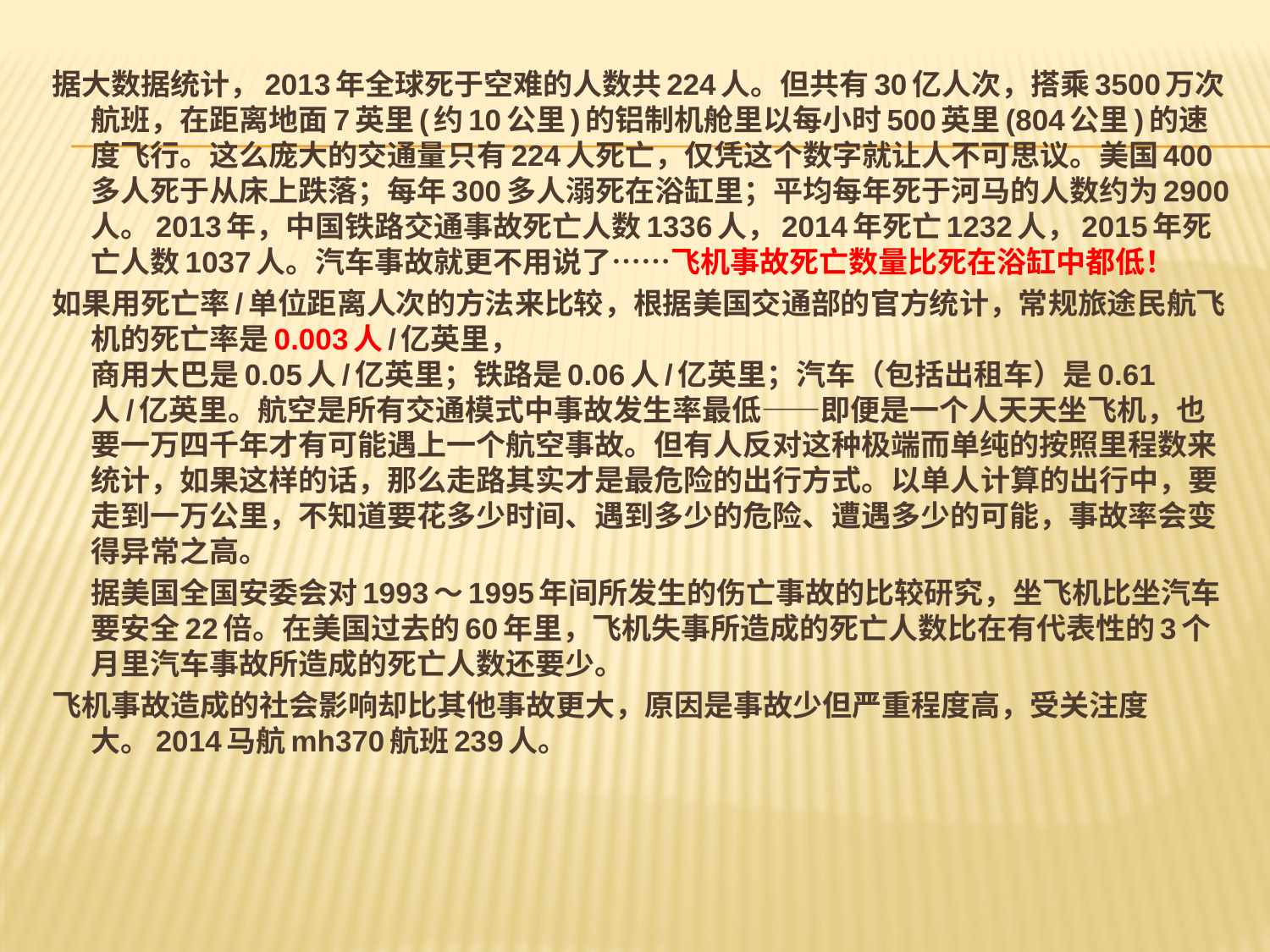

据大数据统计，2013年全球死于空难的人数共224人。但共有30亿人次，搭乘3500万次航班，在距离地面7英里(约10公里)的铝制机舱里以每小时500英里(804公里)的速度飞行。这么庞大的交通量只有224人死亡，仅凭这个数字就让人不可思议。美国400多人死于从床上跌落；每年300多人溺死在浴缸里；平均每年死于河马的人数约为2900人。2013年，中国铁路交通事故死亡人数1336人，2014年死亡1232人，2015年死亡人数1037人。汽车事故就更不用说了……飞机事故死亡数量比死在浴缸中都低！
如果用死亡率/单位距离人次的方法来比较，根据美国交通部的官方统计，常规旅途民航飞机的死亡率是0.003人/亿英里，
商用大巴是0.05人/亿英里；铁路是0.06人/亿英里；汽车（包括出租车）是0.61人/亿英里。航空是所有交通模式中事故发生率最低——即便是一个人天天坐飞机，也要一万四千年才有可能遇上一个航空事故。但有人反对这种极端而单纯的按照里程数来统计，如果这样的话，那么走路其实才是最危险的出行方式。以单人计算的出行中，要走到一万公里，不知道要花多少时间、遇到多少的危险、遭遇多少的可能，事故率会变得异常之高。
     据美国全国安委会对1993～1995年间所发生的伤亡事故的比较研究，坐飞机比坐汽车要安全22倍。在美国过去的60年里，飞机失事所造成的死亡人数比在有代表性的3个月里汽车事故所造成的死亡人数还要少。
飞机事故造成的社会影响却比其他事故更大，原因是事故少但严重程度高，受关注度大。2014马航mh370航班239人。

#